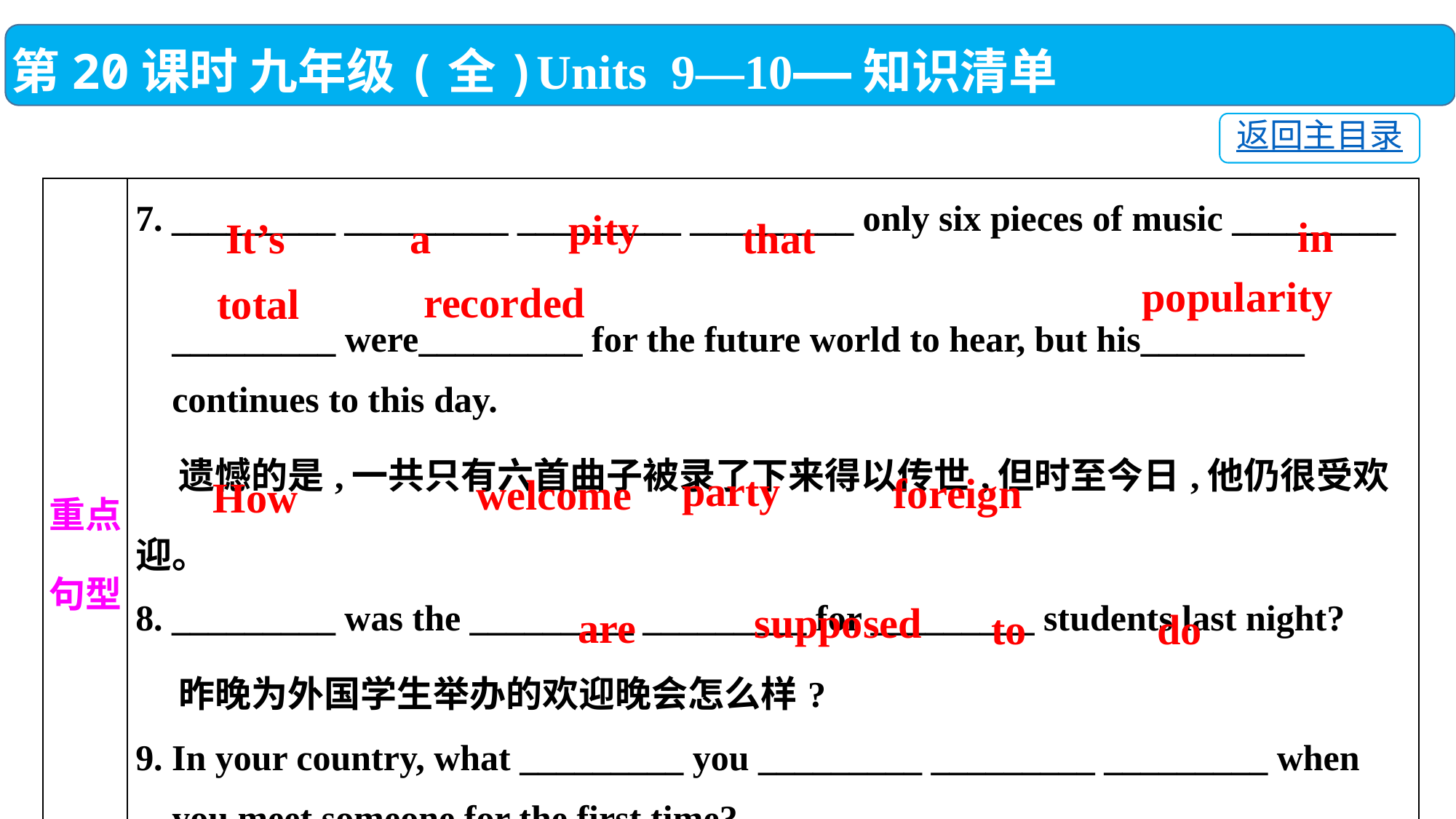

第20课时 九年级(全)Units  9—10——知识清单
返回主目录
| 重点 句型 | 7. \_\_\_\_\_\_\_\_\_ \_\_\_\_\_\_\_\_\_ \_\_\_\_\_\_\_\_\_ \_\_\_\_\_\_\_\_\_ only six pieces of music \_\_\_\_\_\_\_\_\_ \_\_\_\_\_\_\_\_\_ were\_\_\_\_\_\_\_\_\_ for the future world to hear, but his\_\_\_\_\_\_\_\_\_ continues to this day. 遗憾的是,一共只有六首曲子被录了下来得以传世,但时至今日,他仍很受欢迎。 8. \_\_\_\_\_\_\_\_\_ was the \_\_\_\_\_\_\_\_\_ \_\_\_\_\_\_\_\_\_ for \_\_\_\_\_\_\_\_\_ students last night? 昨晚为外国学生举办的欢迎晚会怎么样? 9. In your country, what \_\_\_\_\_\_\_\_\_ you \_\_\_\_\_\_\_\_\_ \_\_\_\_\_\_\_\_\_ \_\_\_\_\_\_\_\_\_ when you meet someone for the first time? 在你们国家,当你第一次见到某个人的时候,你应该做什么? |
| --- | --- |
pity
in
that
It’s
a
popularity
recorded
total
party
foreign
welcome
How
supposed
are
do
to